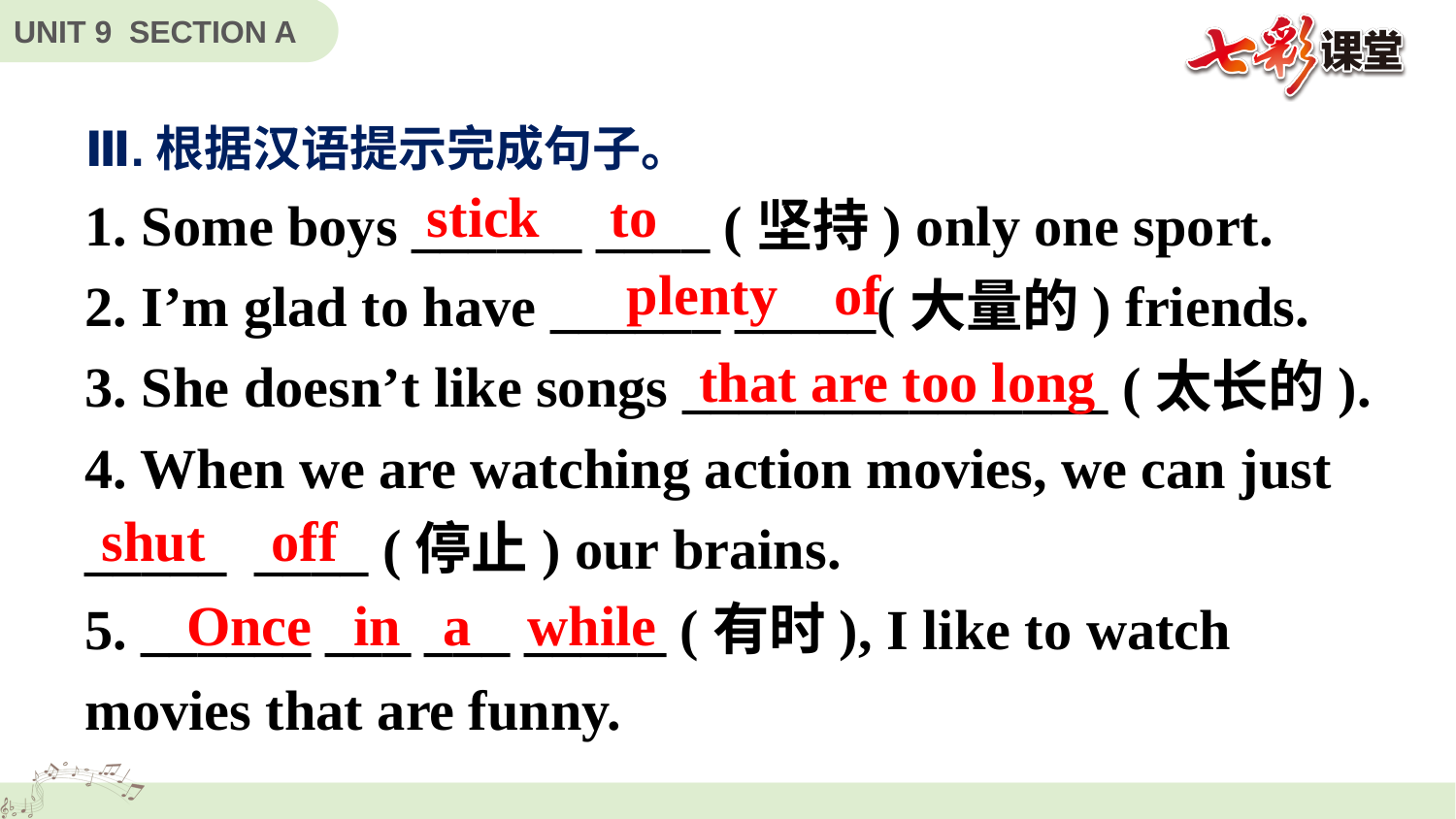

Ⅲ.根据汉语提示完成句子。
1. Some boys ______ ____ (坚持) only one sport.
2. I’m glad to have ______ _____(大量的) friends.
3. She doesn’t like songs _______________ (太长的).
4. When we are watching action movies, we can just _____  ____ (停止) our brains.
5. ______ ___ ___ _____ (有时), I like to watch movies that are funny.
stick     to
plenty    of
that are too long
shut
off
Once   in   a    while